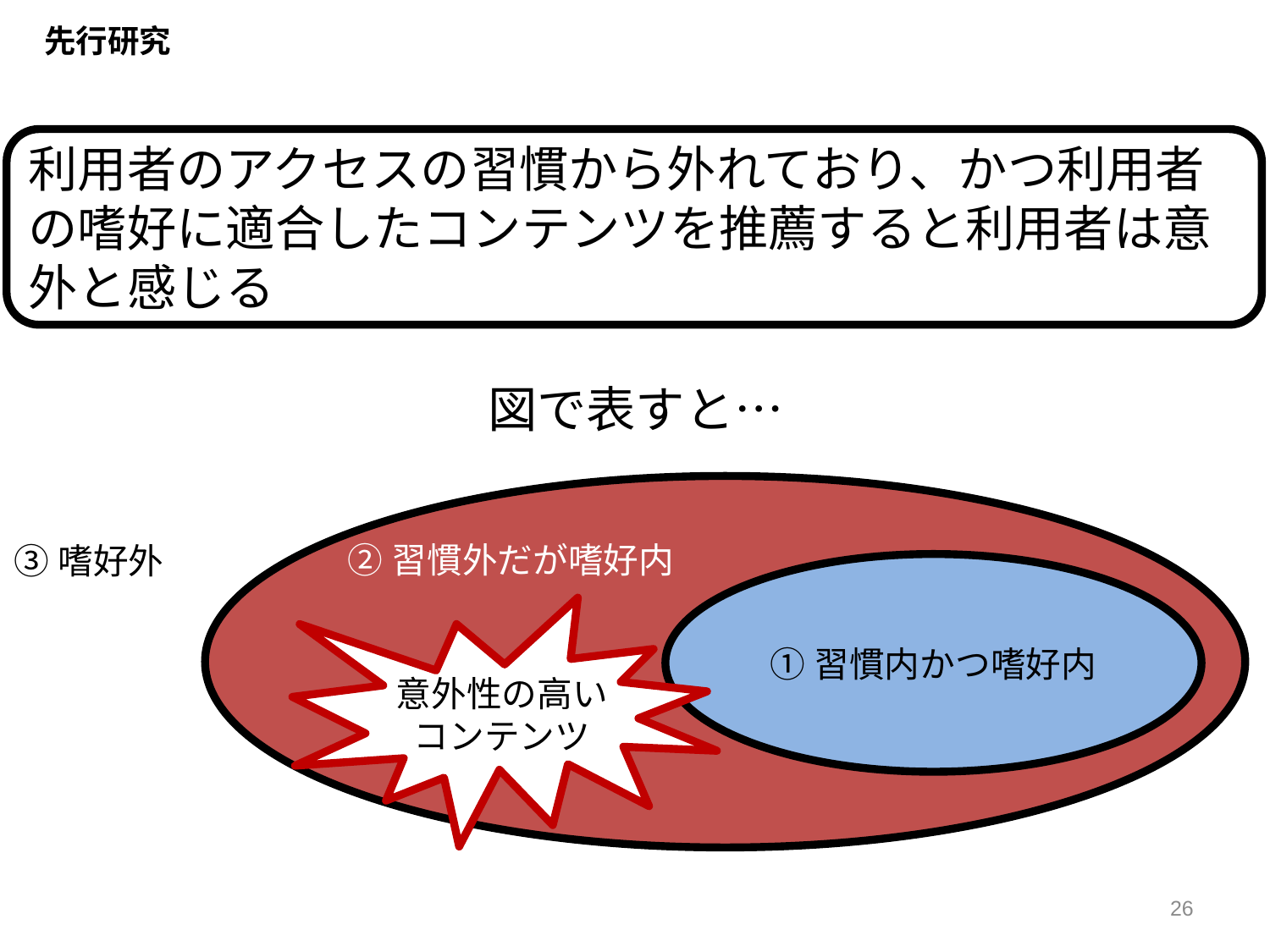

先行研究
利用者のアクセスの習慣から外れており、かつ利用者の嗜好に適合したコンテンツを推薦すると利用者は意外と感じる
図で表すと…

②習慣外だが嗜好内
③嗜好外
①習慣内かつ嗜好内
意外性の高いコンテンツ

26